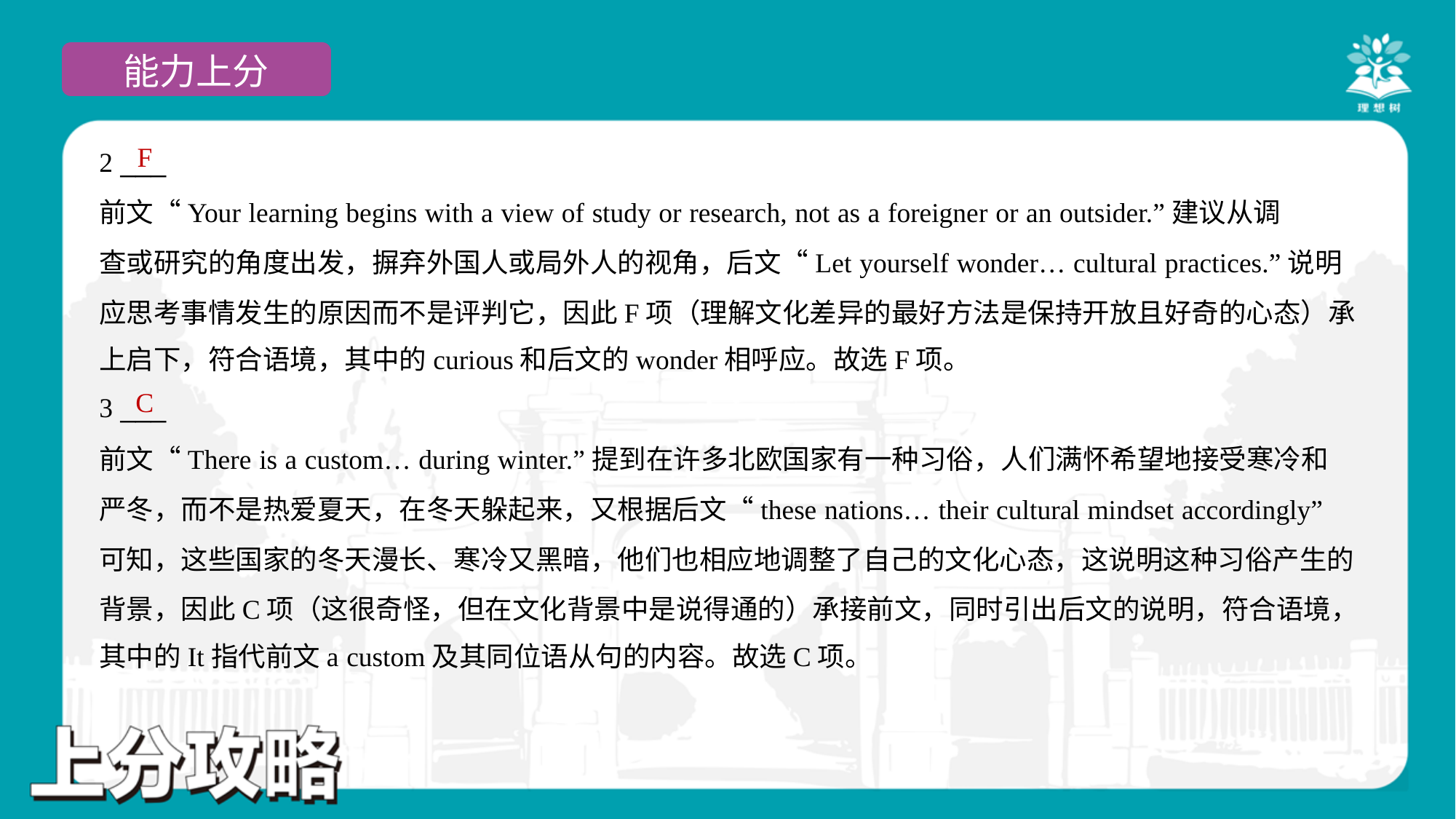

F
2 ___
前文“Your learning begins with a view of study or research, not as a foreigner or an outsider.”建议从调
查或研究的角度出发，摒弃外国人或局外人的视角，后文“Let yourself wonder… cultural practices.”说明
应思考事情发生的原因而不是评判它，因此F项（理解文化差异的最好方法是保持开放且好奇的心态）承
上启下，符合语境，其中的curious和后文的wonder相呼应。故选F项。
C
3 ___
前文“There is a custom… during winter.”提到在许多北欧国家有一种习俗，人们满怀希望地接受寒冷和
严冬，而不是热爱夏天，在冬天躲起来，又根据后文“these nations… their cultural mindset accordingly”
可知，这些国家的冬天漫长、寒冷又黑暗，他们也相应地调整了自己的文化心态，这说明这种习俗产生的
背景，因此C项（这很奇怪，但在文化背景中是说得通的）承接前文，同时引出后文的说明，符合语境，
其中的It指代前文a custom及其同位语从句的内容。故选C项。